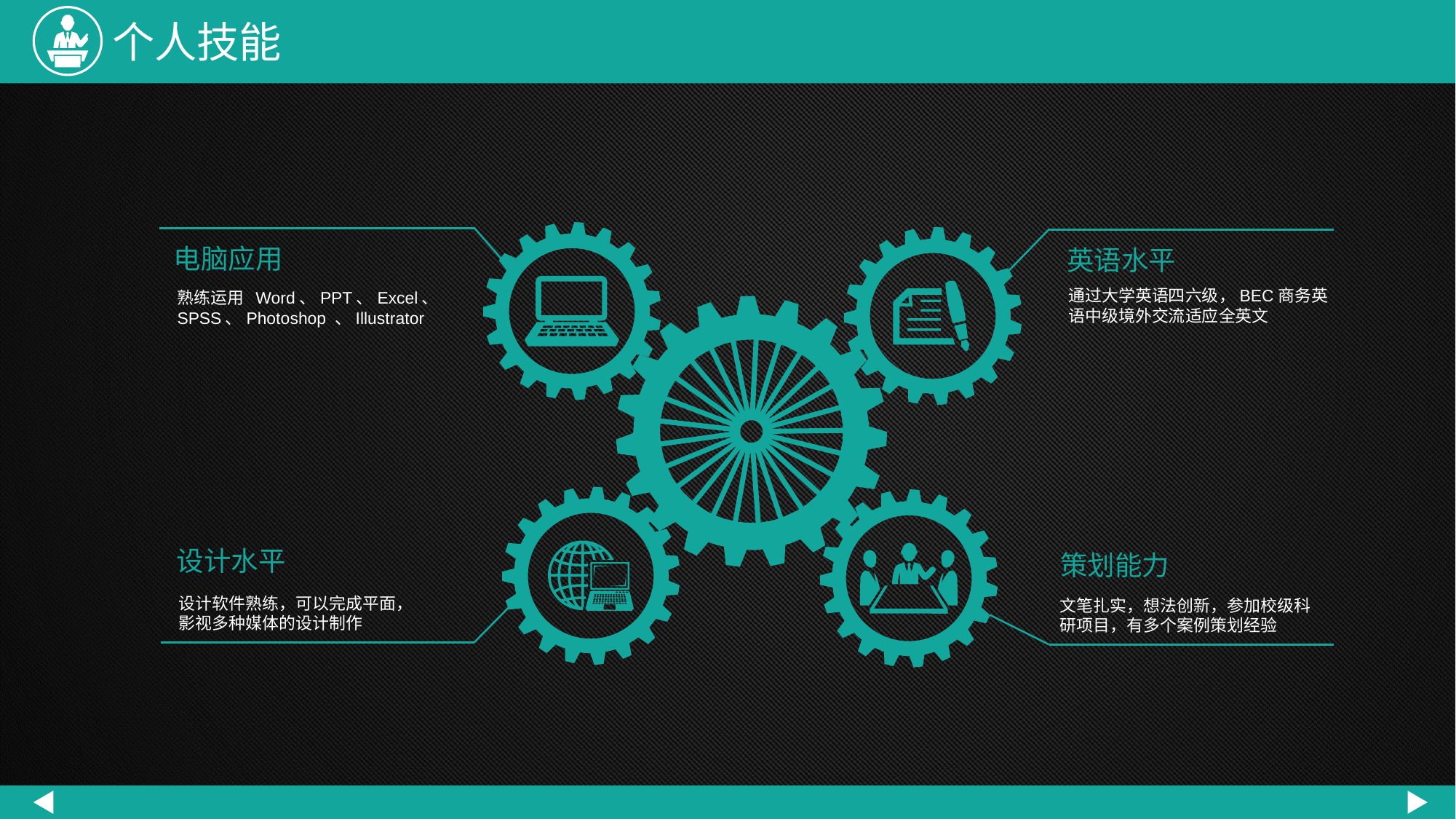

个人技能

电脑应用
英语水平

通过大学英语四六级，BEC商务英语中级境外交流适应全英文

熟练运用  Word、PPT、Excel、SPSS、Photoshop 、Illustrator

设计水平

策划能力

设计软件熟练，可以完成平面，影视多种媒体的设计制作
文笔扎实，想法创新，参加校级科研项目，有多个案例策划经验